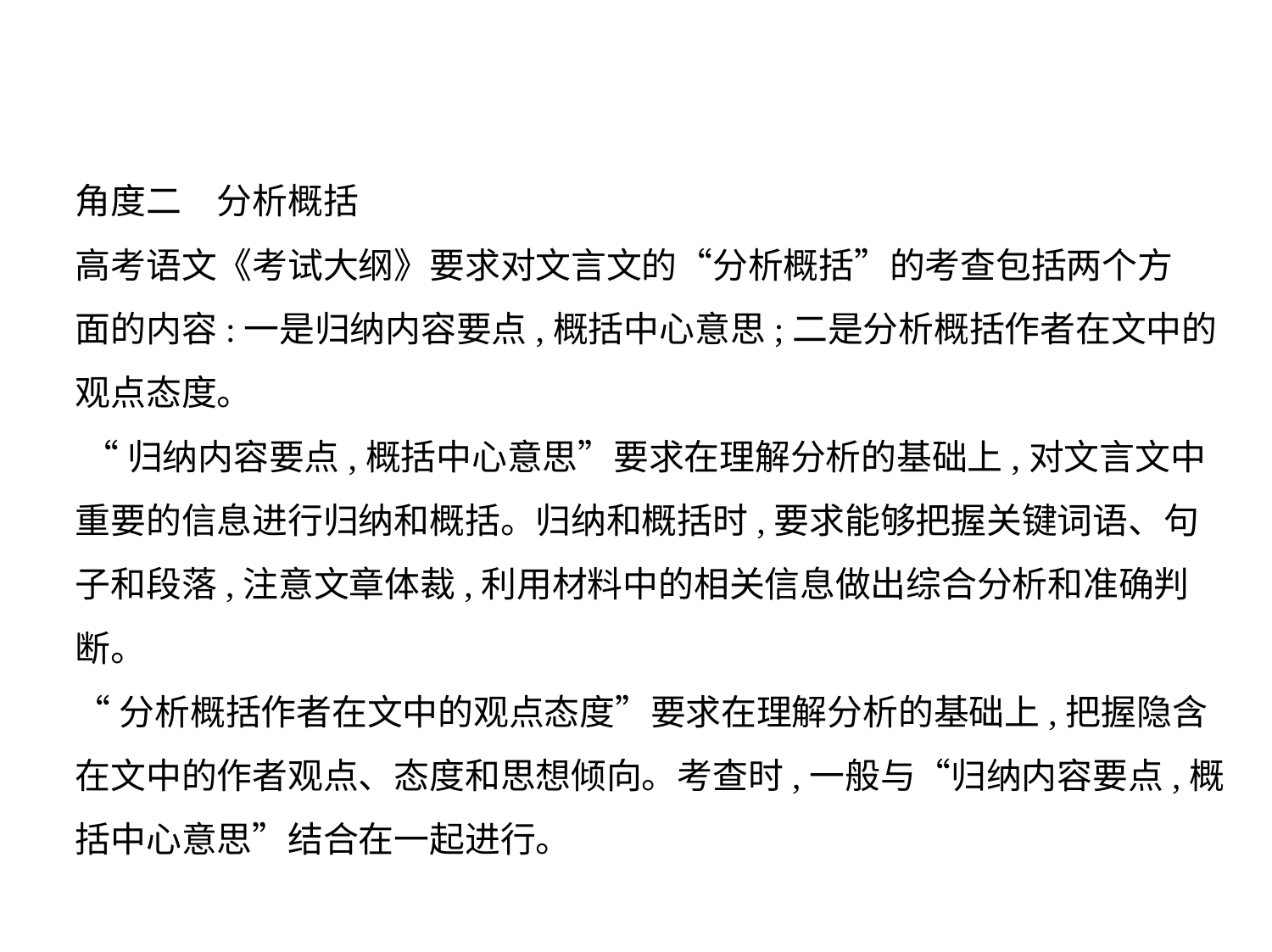

角度二　分析概括
高考语文《考试大纲》要求对文言文的“分析概括”的考查包括两个方
面的内容:一是归纳内容要点,概括中心意思;二是分析概括作者在文中的
观点态度。
 “归纳内容要点,概括中心意思”要求在理解分析的基础上,对文言文中
重要的信息进行归纳和概括。归纳和概括时,要求能够把握关键词语、句
子和段落,注意文章体裁,利用材料中的相关信息做出综合分析和准确判
断。
“分析概括作者在文中的观点态度”要求在理解分析的基础上,把握隐含
在文中的作者观点、态度和思想倾向。考查时,一般与“归纳内容要点,概
括中心意思”结合在一起进行。